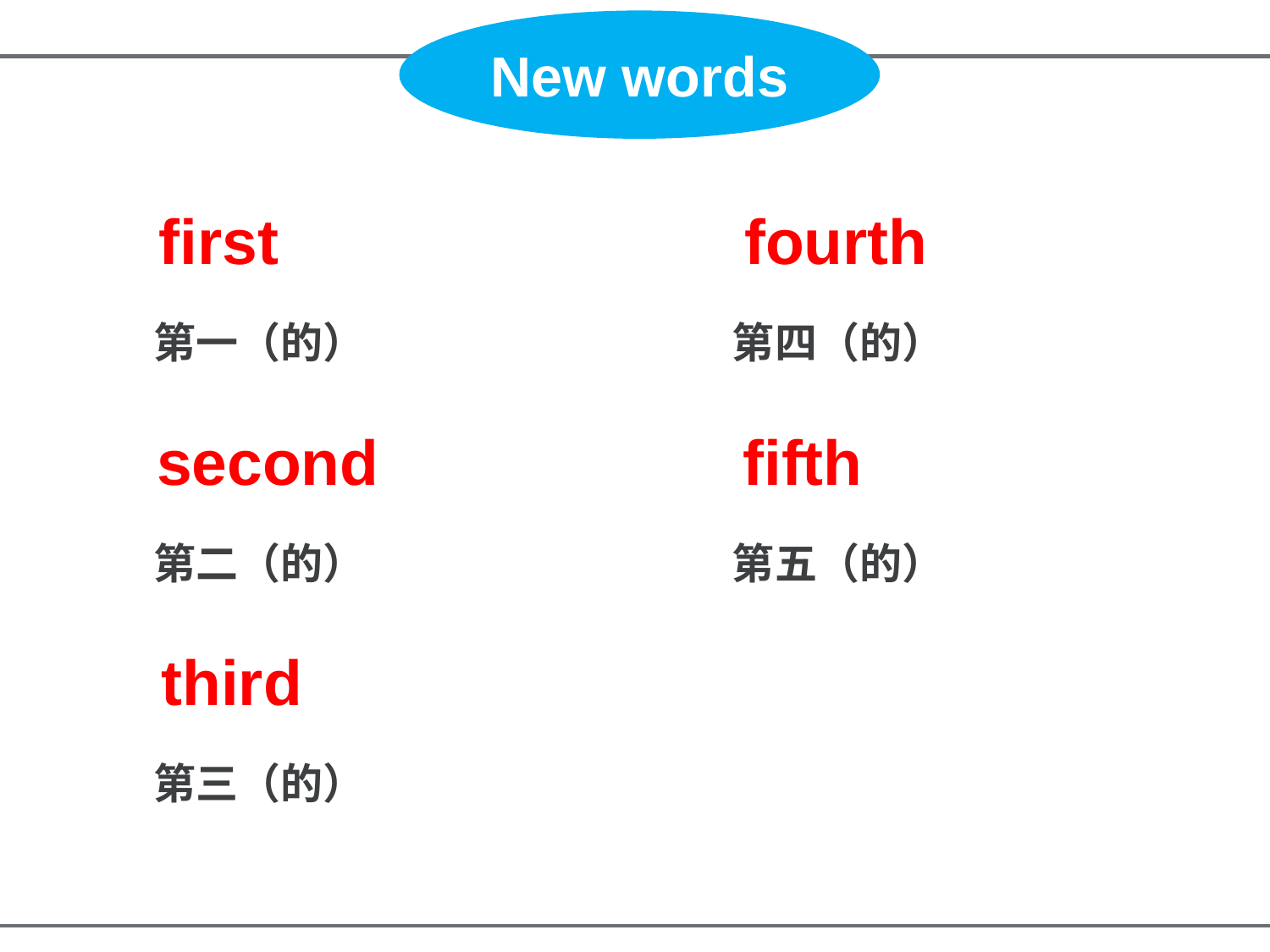

New words
first
fourth
第一（的）
第四（的）
second
fifth
第二（的）
第五（的）
third
第三（的）